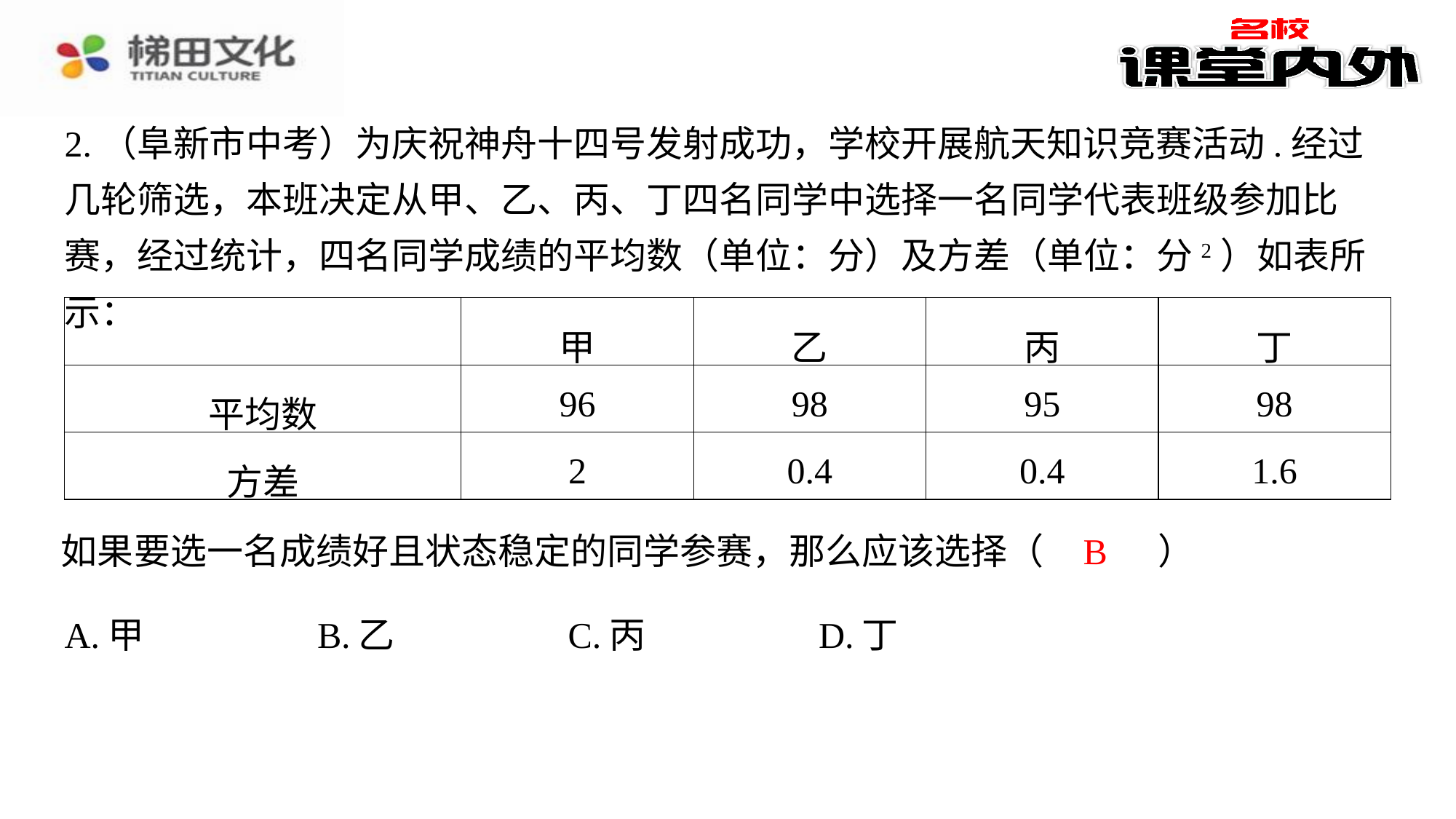

2.（阜新市中考）为庆祝神舟十四号发射成功，学校开展航天知识竞赛活动.经过几轮筛选，本班决定从甲、乙、丙、丁四名同学中选择一名同学代表班级参加比赛，经过统计，四名同学成绩的平均数（单位：分）及方差（单位：分2）如表所示：
|  | 甲 | 乙 | 丙 | 丁 |
| --- | --- | --- | --- | --- |
| 平均数 | 96 | 98 | 95 | 98 |
| 方差 | 2 | 0.4 | 0.4 | 1.6 |
B
如果要选一名成绩好且状态稳定的同学参赛，那么应该选择（　B　）
| A.甲 | B.乙 | C.丙 | D.丁 |
| --- | --- | --- | --- |